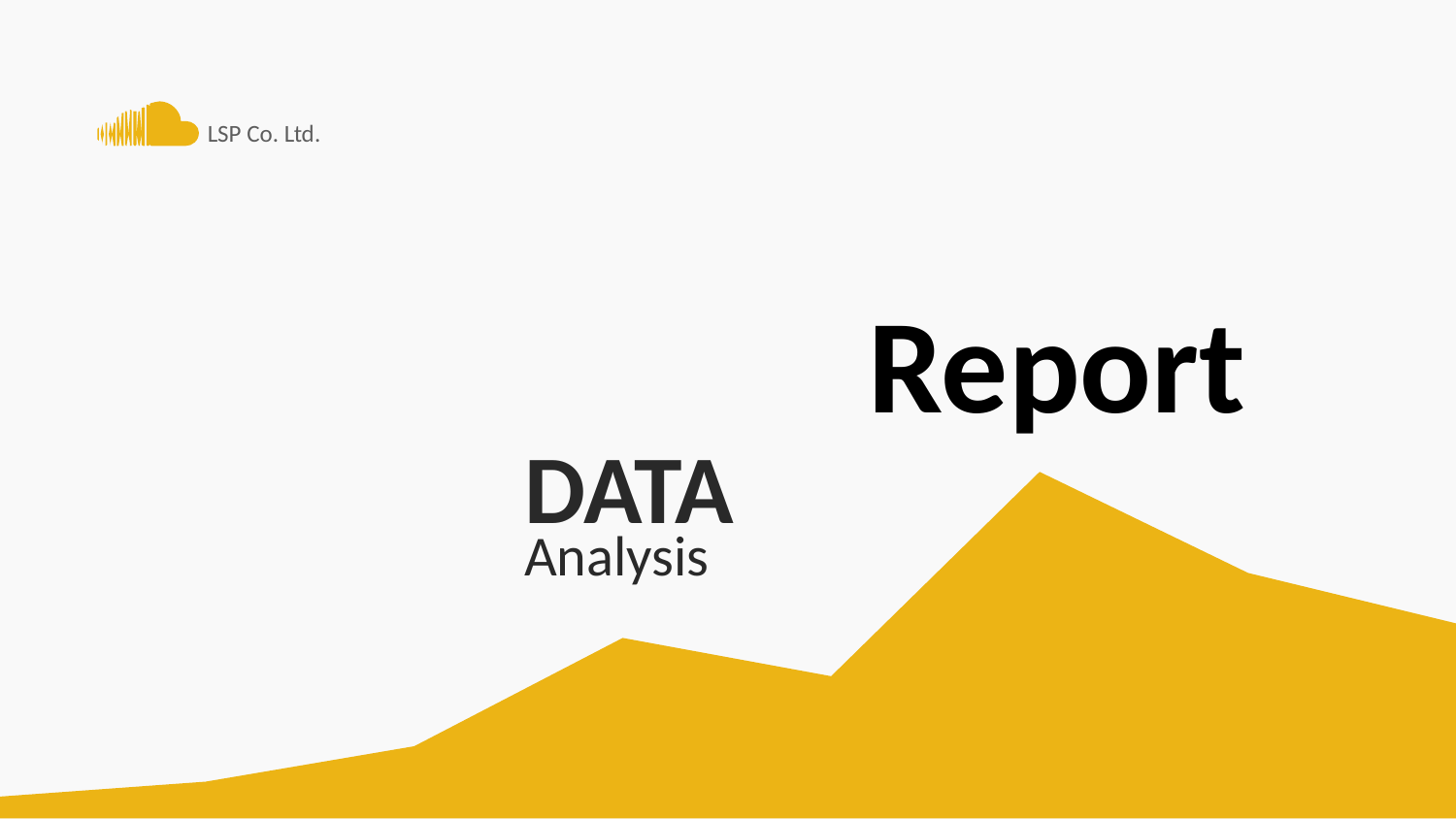

LSP Co. Ltd.
Report

### Chart

| Category |  | 数据 |
|---|---|---|
DATA
Analysis